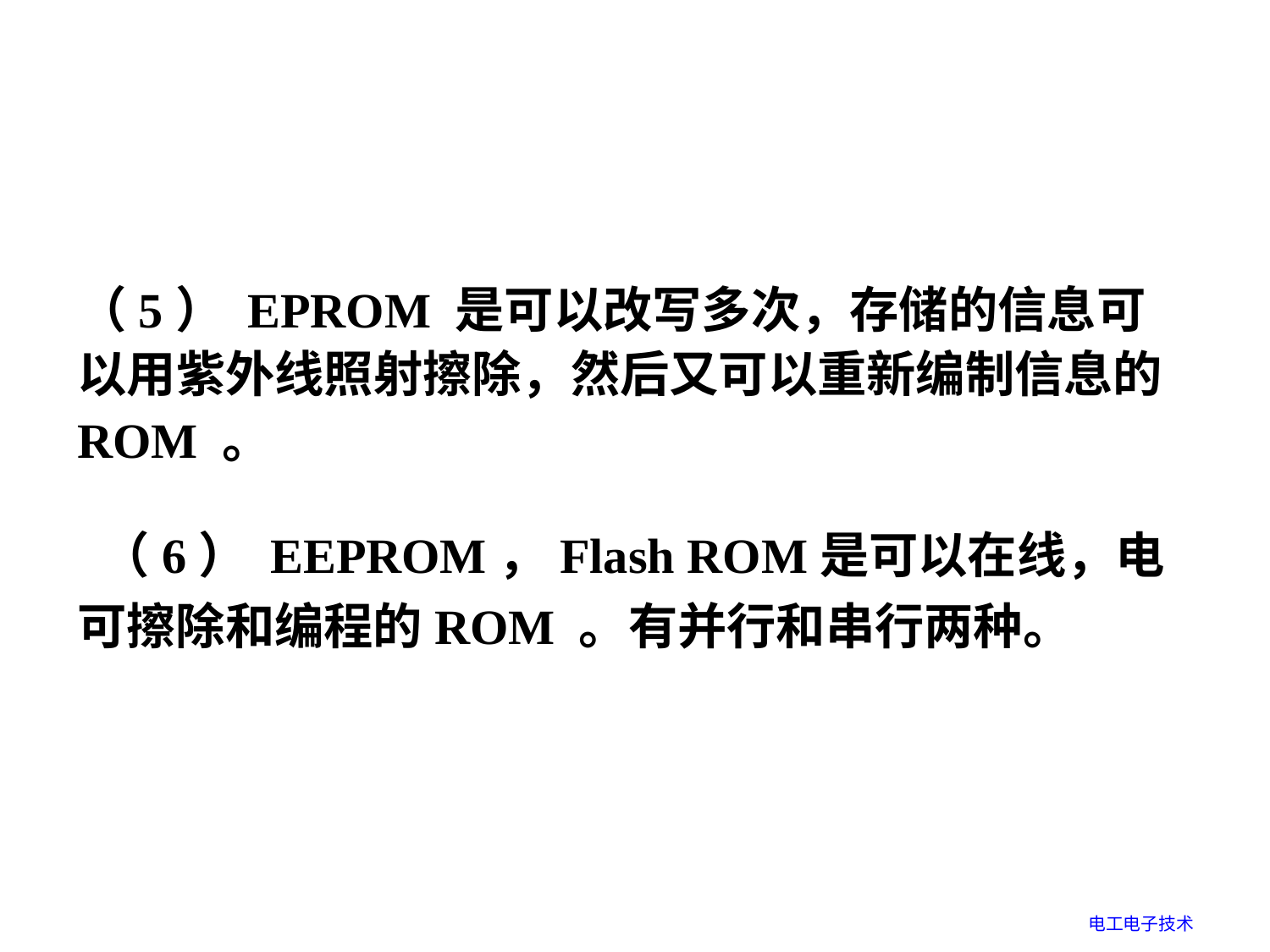

（5） EPROM 是可以改写多次，存储的信息可以用紫外线照射擦除，然后又可以重新编制信息的ROM 。
 （6） EEPROM，Flash ROM是可以在线，电可擦除和编程的ROM 。有并行和串行两种。
电工电子技术